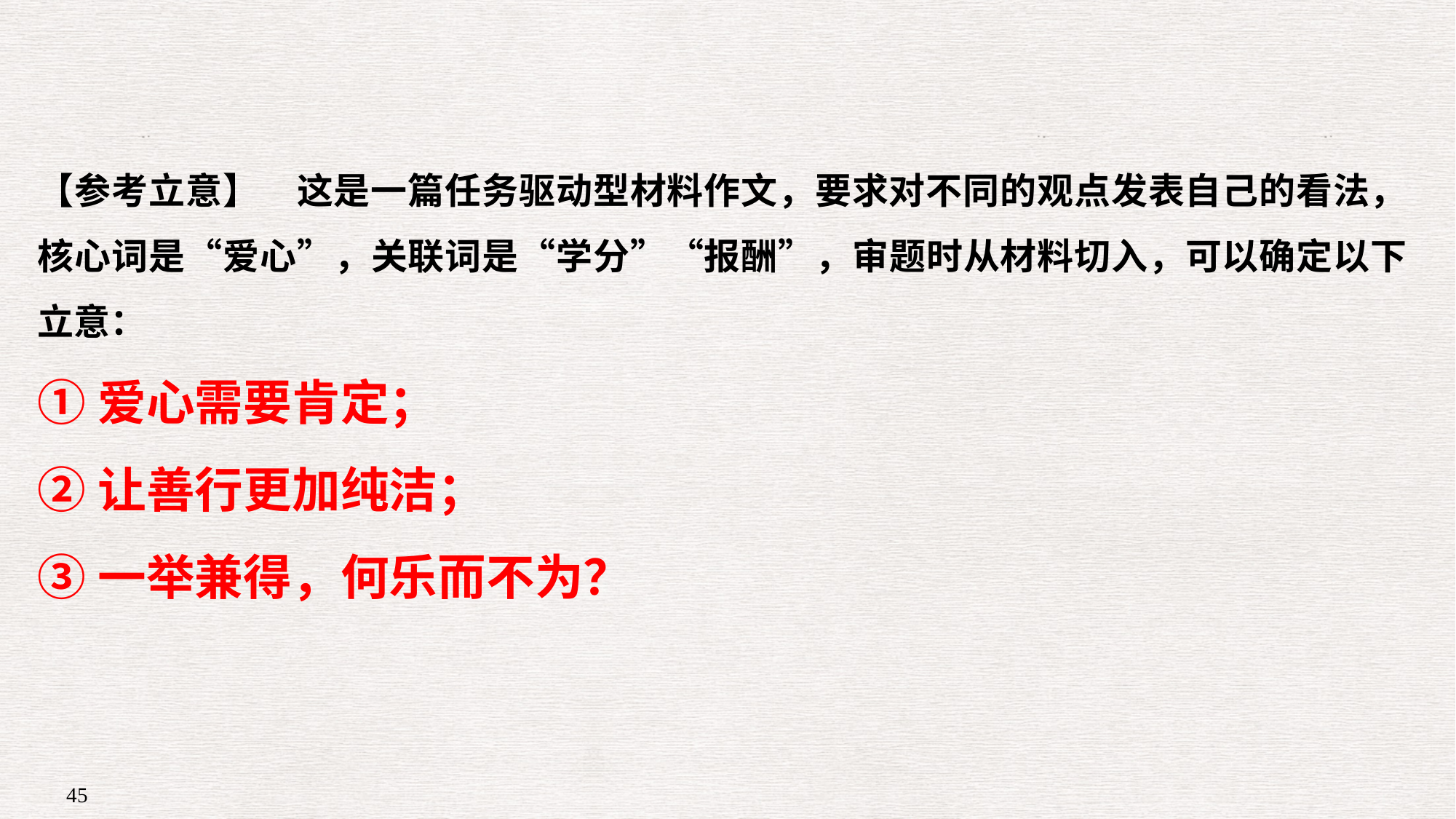

【参考立意】　这是一篇任务驱动型材料作文，要求对不同的观点发表自己的看法，核心词是“爱心”，关联词是“学分”“报酬”，审题时从材料切入，可以确定以下立意：
①爱心需要肯定；
②让善行更加纯洁；
③一举兼得，何乐而不为？